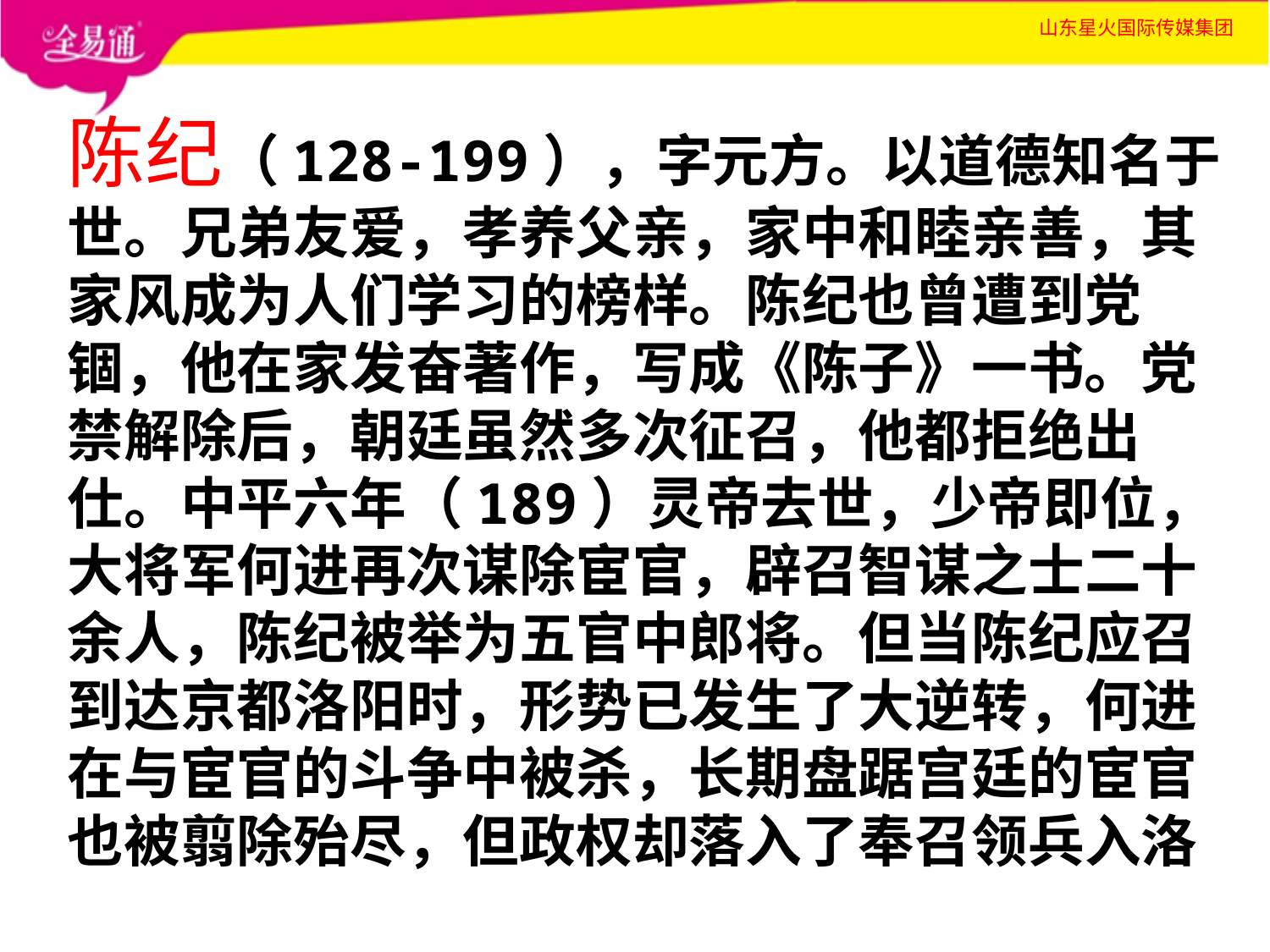

陈纪（128-199），字元方。以道德知名于世。兄弟友爱，孝养父亲，家中和睦亲善，其家风成为人们学习的榜样。陈纪也曾遭到党锢，他在家发奋著作，写成《陈子》一书。党禁解除后，朝廷虽然多次征召，他都拒绝出仕。中平六年（189）灵帝去世，少帝即位，大将军何进再次谋除宦官，辟召智谋之士二十余人，陈纪被举为五官中郎将。但当陈纪应召到达京都洛阳时，形势已发生了大逆转，何进在与宦官的斗争中被杀，长期盘踞宫廷的宦官也被翦除殆尽，但政权却落入了奉召领兵入洛